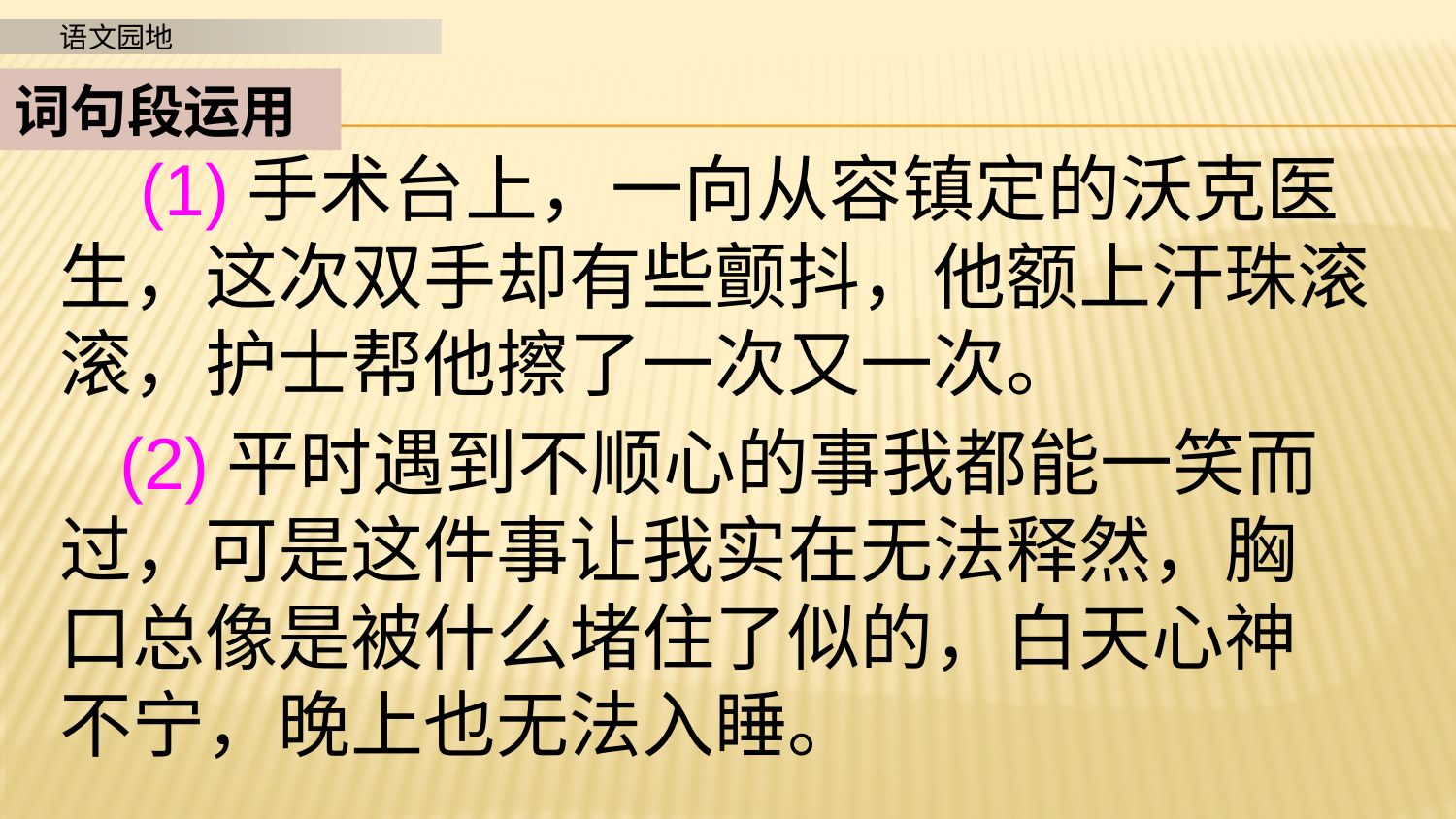

词句段运用
    (1)手术台上，一向从容镇定的沃克医生，这次双手却有些颤抖，他额上汗珠滚滚，护士帮他擦了一次又一次。
   (2)平时遇到不顺心的事我都能一笑而过，可是这件事让我实在无法释然，胸口总像是被什么堵住了似的，白天心神不宁，晚上也无法入睡。